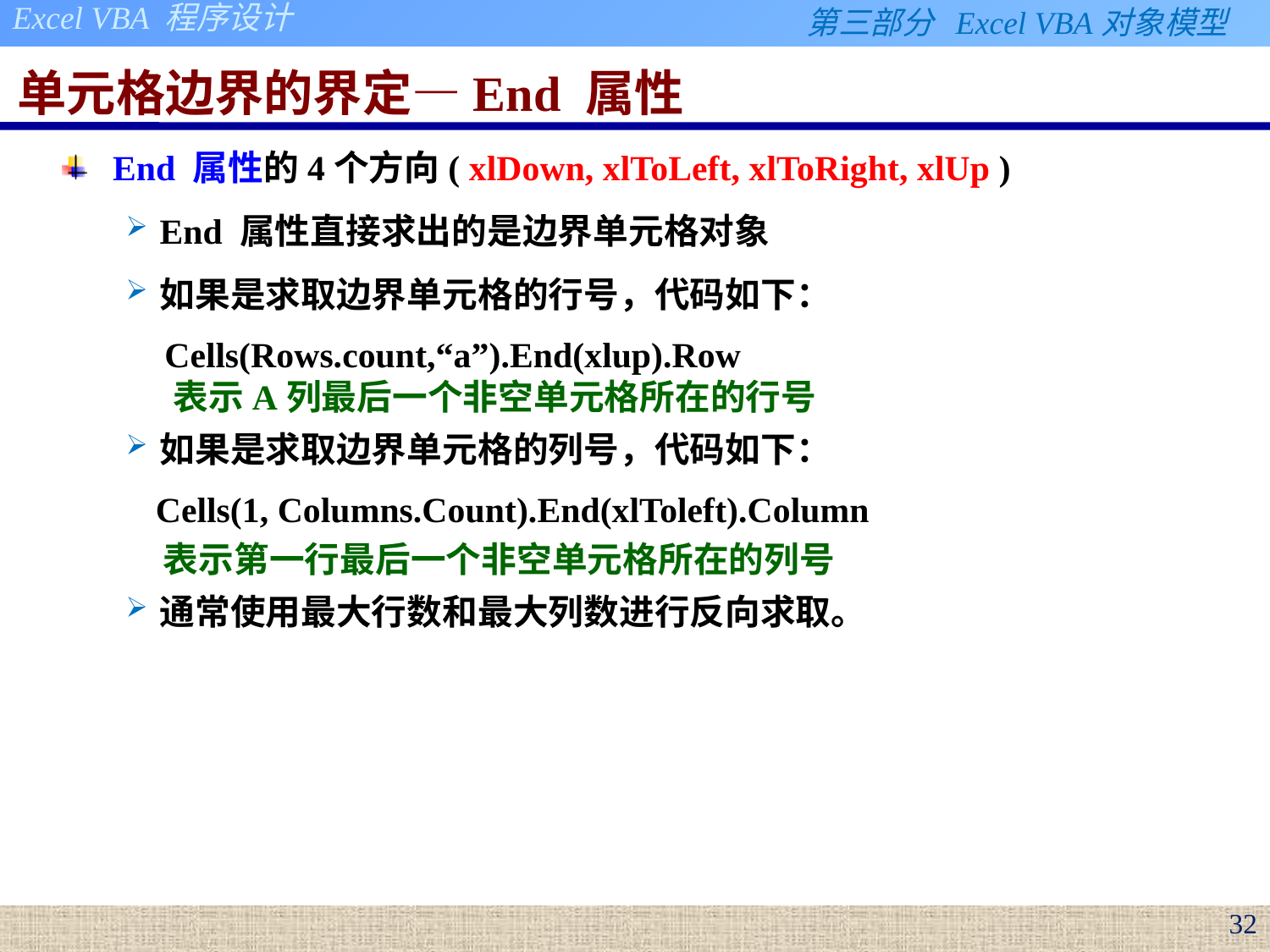

# 单元格边界的界定—End 属性
End 属性的4个方向( xlDown, xlToLeft, xlToRight, xlUp )
End 属性直接求出的是边界单元格对象
如果是求取边界单元格的行号，代码如下：
  Cells(Rows.count,“a”).End(xlup).Row
  表示A列最后一个非空单元格所在的行号
如果是求取边界单元格的列号，代码如下：
 Cells(1, Columns.Count).End(xlToleft).Column
 表示第一行最后一个非空单元格所在的列号
通常使用最大行数和最大列数进行反向求取。